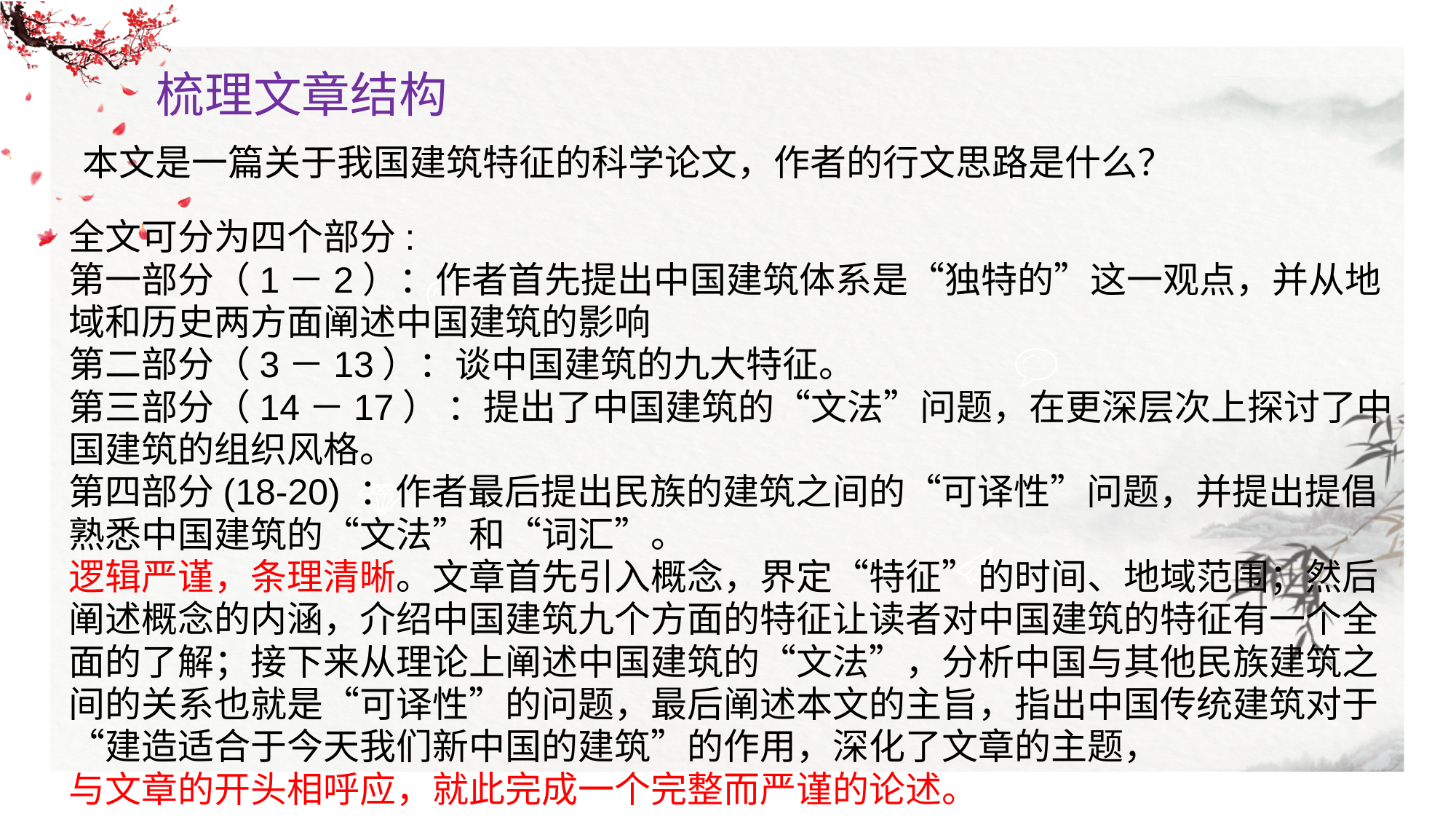

梳理文章结构
本文是一篇关于我国建筑特征的科学论文，作者的行文思路是什么？
全文可分为四个部分:
第一部分（1－2）：作者首先提出中国建筑体系是“独特的”这一观点，并从地域和历史两方面阐述中国建筑的影响
第二部分（3－13）：谈中国建筑的九大特征。
第三部分（14－17） ：提出了中国建筑的“文法”问题，在更深层次上探讨了中国建筑的组织风格。
第四部分(18-20) ：作者最后提出民族的建筑之间的“可译性”问题，并提出提倡熟悉中国建筑的“文法”和“词汇”。
逻辑严谨，条理清晰。文章首先引入概念，界定“特征”的时间、地域范围；然后阐述概念的内涵，介绍中国建筑九个方面的特征让读者对中国建筑的特征有一个全面的了解；接下来从理论上阐述中国建筑的“文法”，分析中国与其他民族建筑之间的关系也就是“可译性”的问题，最后阐述本文的主旨，指出中国传统建筑对于“建造适合于今天我们新中国的建筑”的作用，深化了文章的主题，
与文章的开头相呼应，就此完成一个完整而严谨的论述。